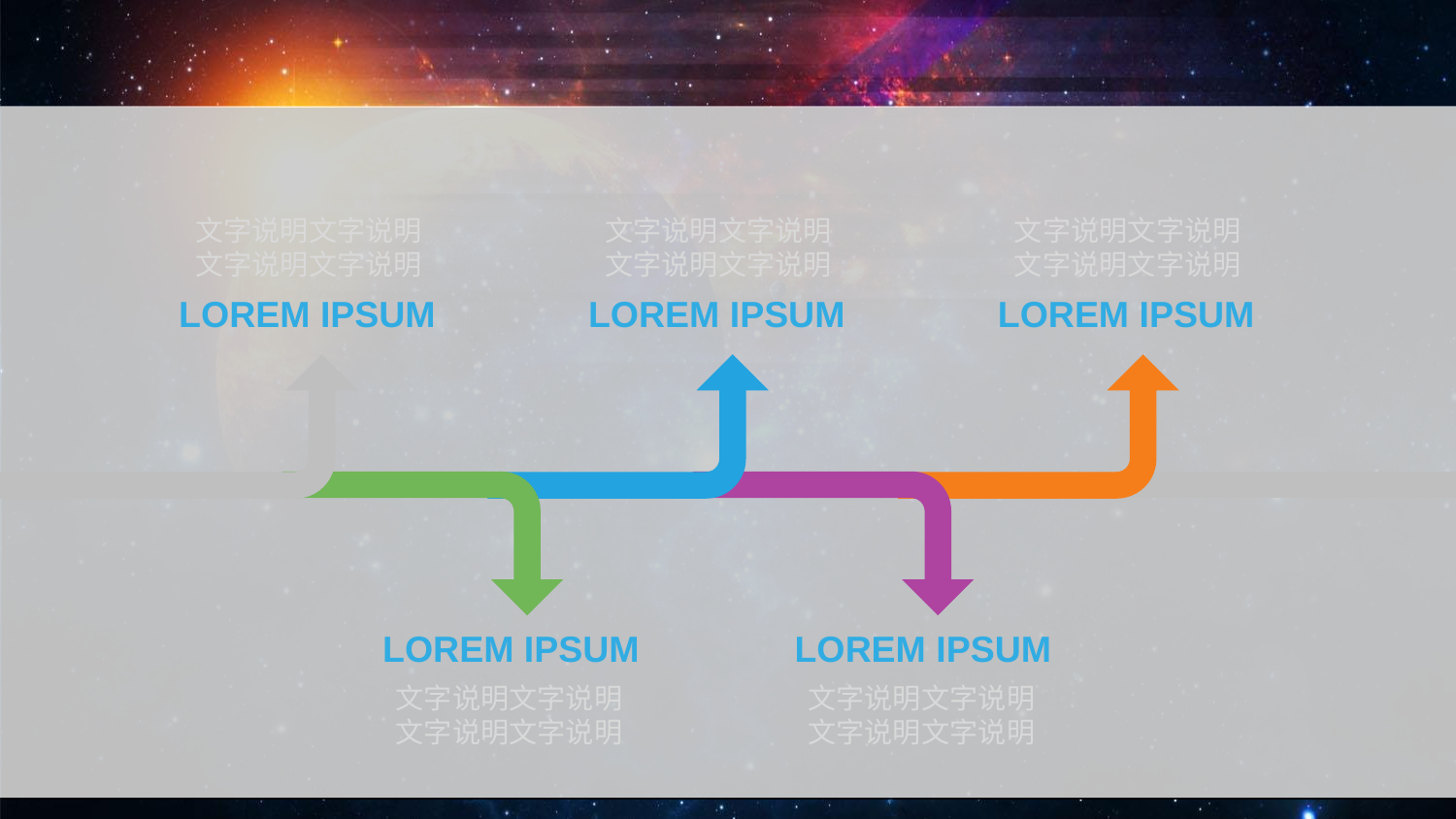

#
文字说明文字说明
文字说明文字说明
LOREM IPSUM
文字说明文字说明
文字说明文字说明
LOREM IPSUM
文字说明文字说明
文字说明文字说明
LOREM IPSUM

LOREM IPSUM
文字说明文字说明
文字说明文字说明
LOREM IPSUM
文字说明文字说明
文字说明文字说明